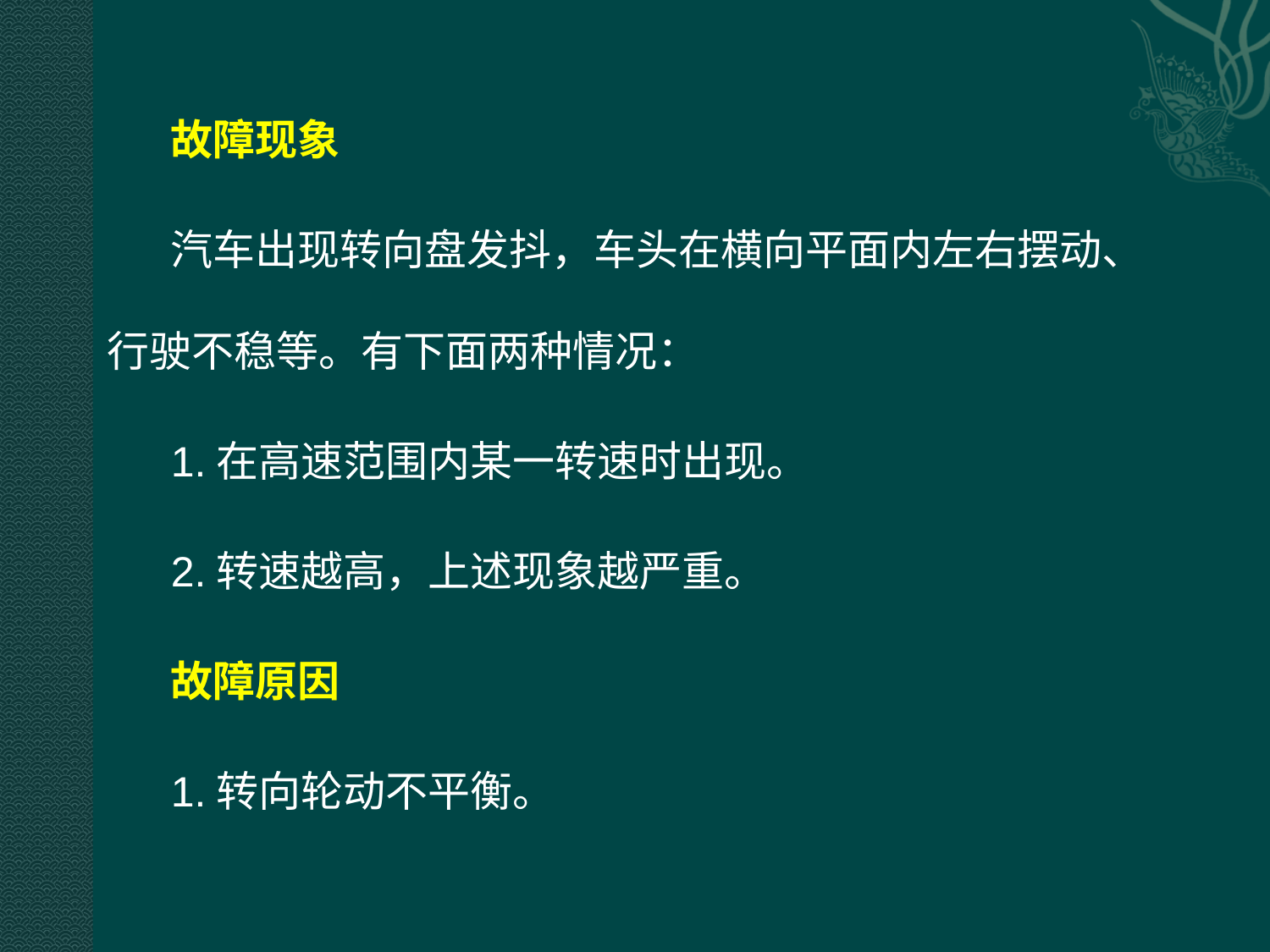

故障现象
汽车出现转向盘发抖，车头在横向平面内左右摆动、行驶不稳等。有下面两种情况：
1.在高速范围内某一转速时出现。
2.转速越高，上述现象越严重。
故障原因
1.转向轮动不平衡。